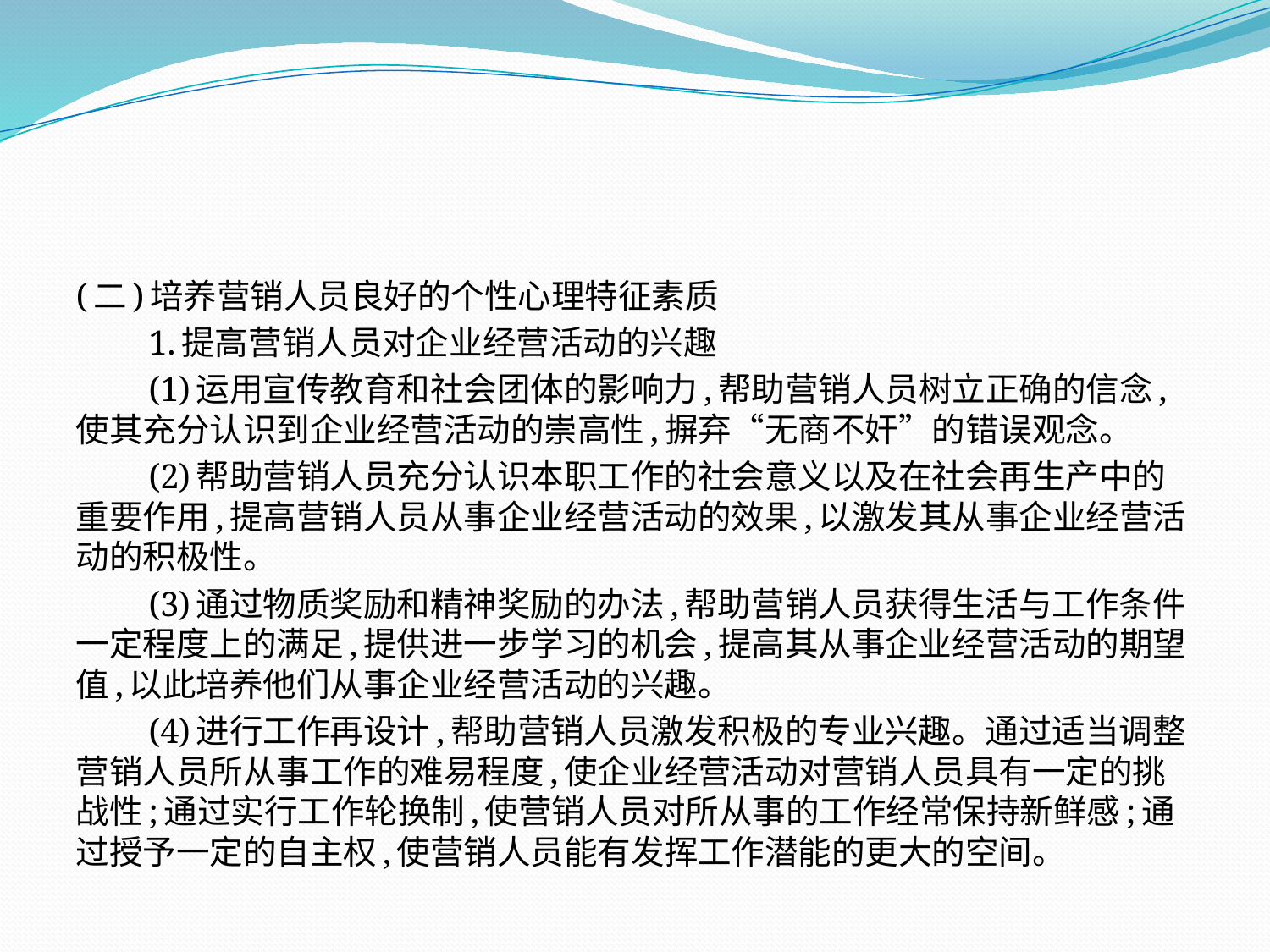

(二)培养营销人员良好的个性心理特征素质
　　1.提高营销人员对企业经营活动的兴趣
　　(1)运用宣传教育和社会团体的影响力,帮助营销人员树立正确的信念,使其充分认识到企业经营活动的崇高性,摒弃“无商不奸”的错误观念。
　　(2)帮助营销人员充分认识本职工作的社会意义以及在社会再生产中的重要作用,提高营销人员从事企业经营活动的效果,以激发其从事企业经营活动的积极性。
　　(3)通过物质奖励和精神奖励的办法,帮助营销人员获得生活与工作条件一定程度上的满足,提供进一步学习的机会,提高其从事企业经营活动的期望值,以此培养他们从事企业经营活动的兴趣。
　　(4)进行工作再设计,帮助营销人员激发积极的专业兴趣。通过适当调整营销人员所从事工作的难易程度,使企业经营活动对营销人员具有一定的挑战性;通过实行工作轮换制,使营销人员对所从事的工作经常保持新鲜感;通过授予一定的自主权,使营销人员能有发挥工作潜能的更大的空间。